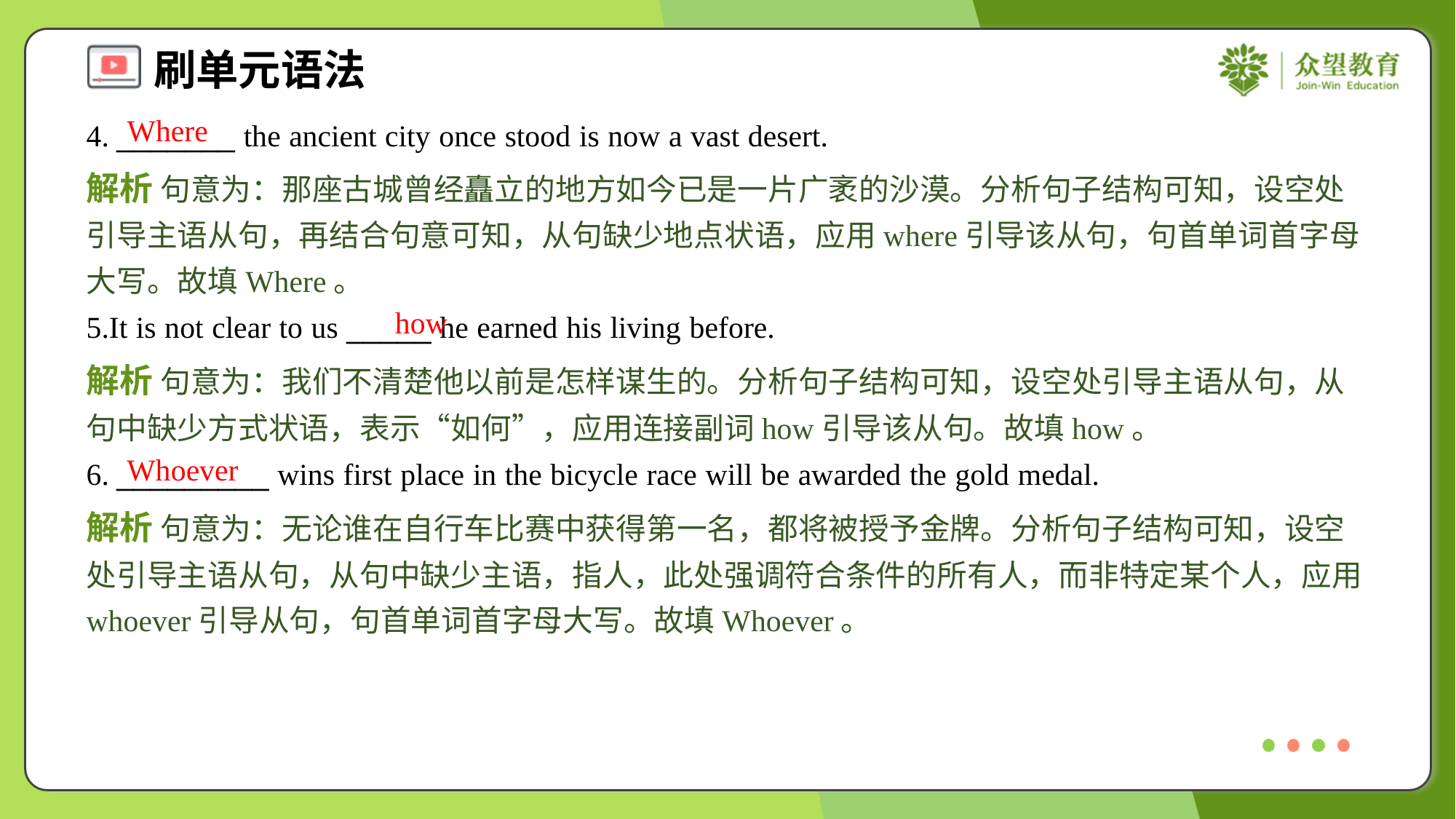

Where
4. _______ the ancient city once stood is now a vast desert.
解析 句意为：那座古城曾经矗立的地方如今已是一片广袤的沙漠。分析句子结构可知，设空处引导主语从句，再结合句意可知，从句缺少地点状语，应用where引导该从句，句首单词首字母大写。故填Where。
how
5.It is not clear to us _____ he earned his living before.
解析 句意为：我们不清楚他以前是怎样谋生的。分析句子结构可知，设空处引导主语从句，从句中缺少方式状语，表示“如何”，应用连接副词how引导该从句。故填how。
Whoever
6. _________ wins first place in the bicycle race will be awarded the gold medal.
解析 句意为：无论谁在自行车比赛中获得第一名，都将被授予金牌。分析句子结构可知，设空处引导主语从句，从句中缺少主语，指人，此处强调符合条件的所有人，而非特定某个人，应用whoever引导从句，句首单词首字母大写。故填Whoever。